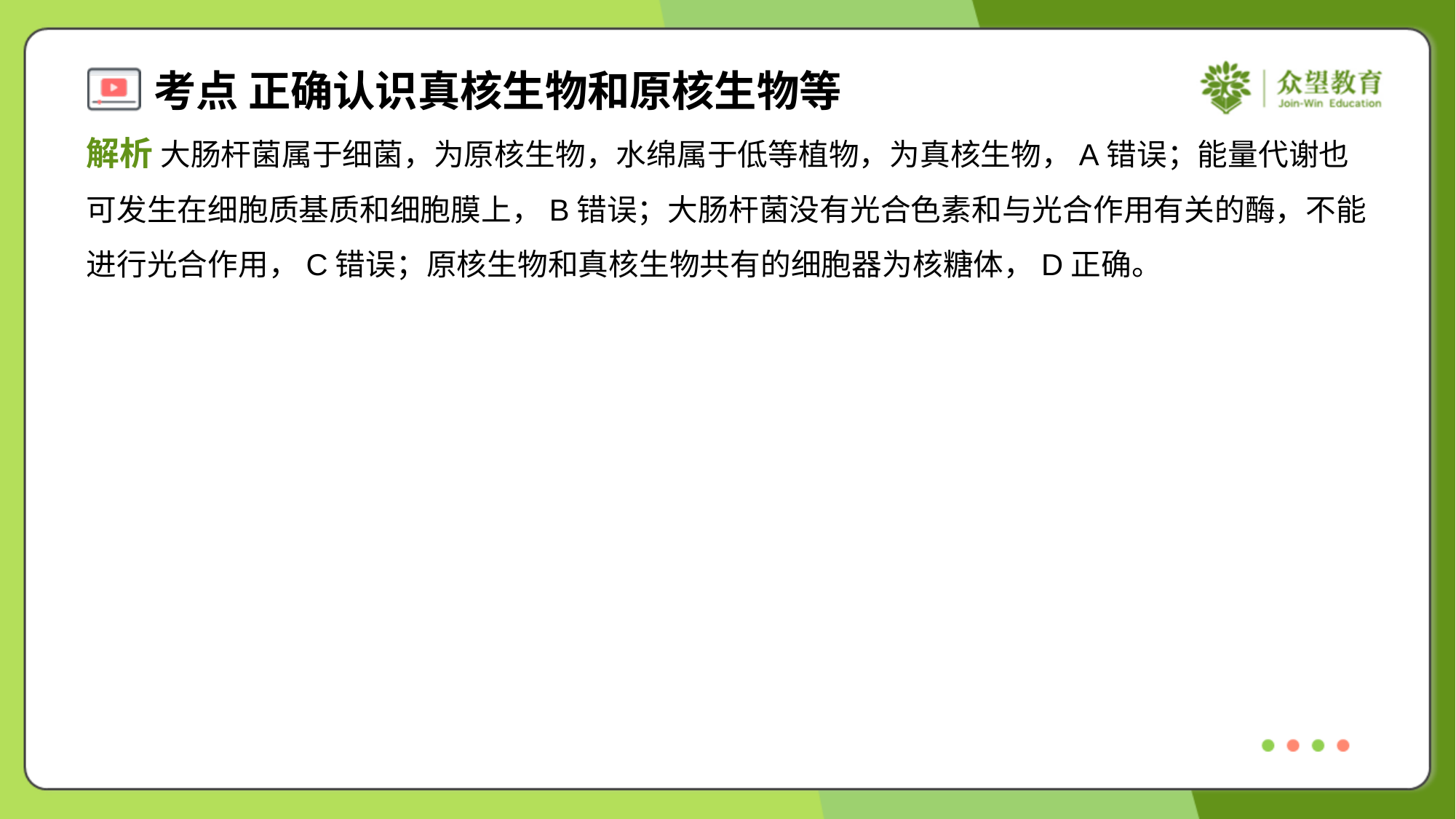

解析 大肠杆菌属于细菌，为原核生物，水绵属于低等植物，为真核生物，A错误；能量代谢也
可发生在细胞质基质和细胞膜上，B错误；大肠杆菌没有光合色素和与光合作用有关的酶，不能
进行光合作用，C错误；原核生物和真核生物共有的细胞器为核糖体，D正确。